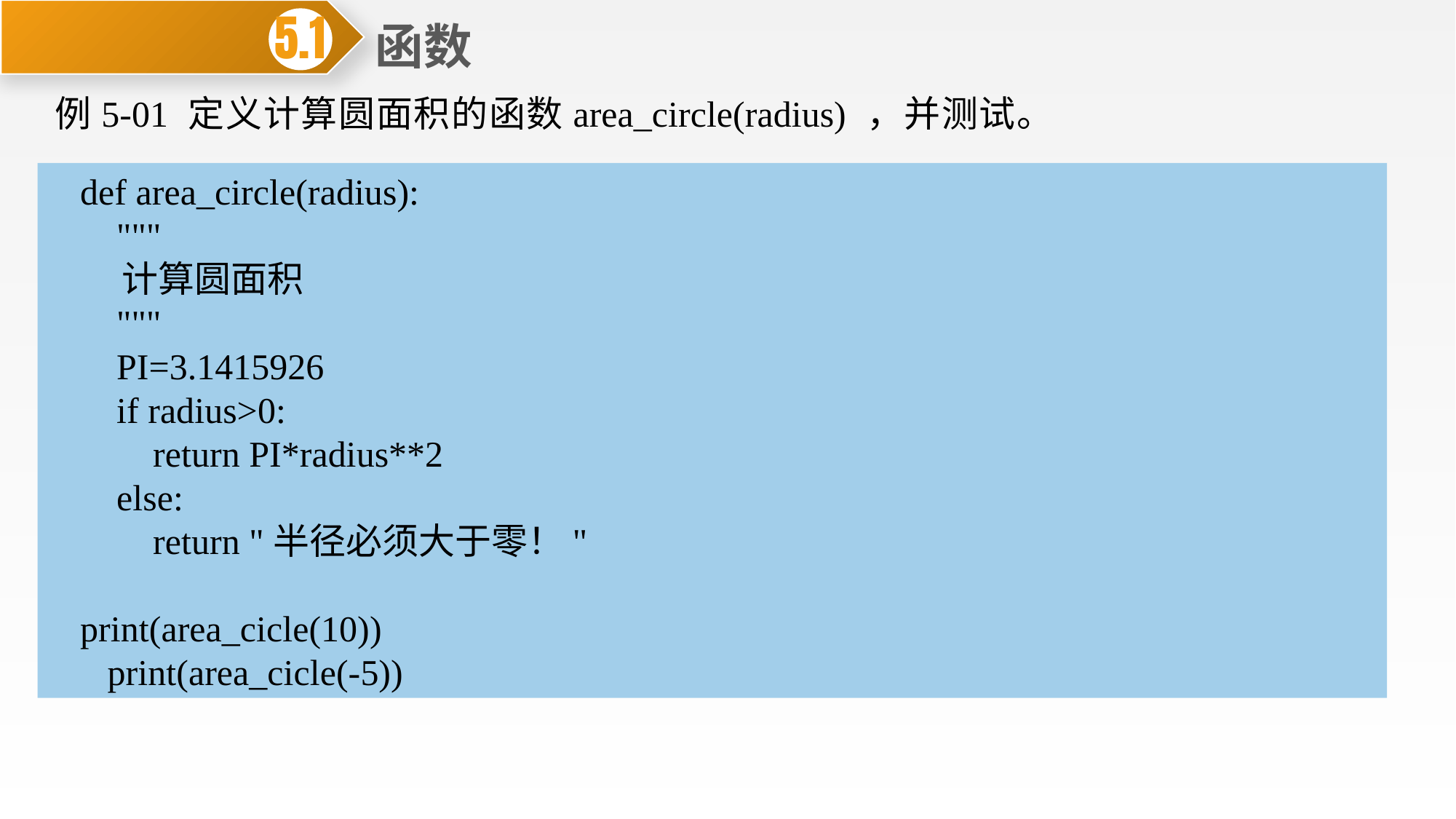

函数

5.1
例5-01 定义计算圆面积的函数area_circle(radius) ，并测试。
def area_circle(radius):
    """
    计算圆面积
    """
    PI=3.1415926
    if radius>0:
        return PI*radius**2
    else:
        return "半径必须大于零！"

print(area_cicle(10))
   print(area_cicle(-5))